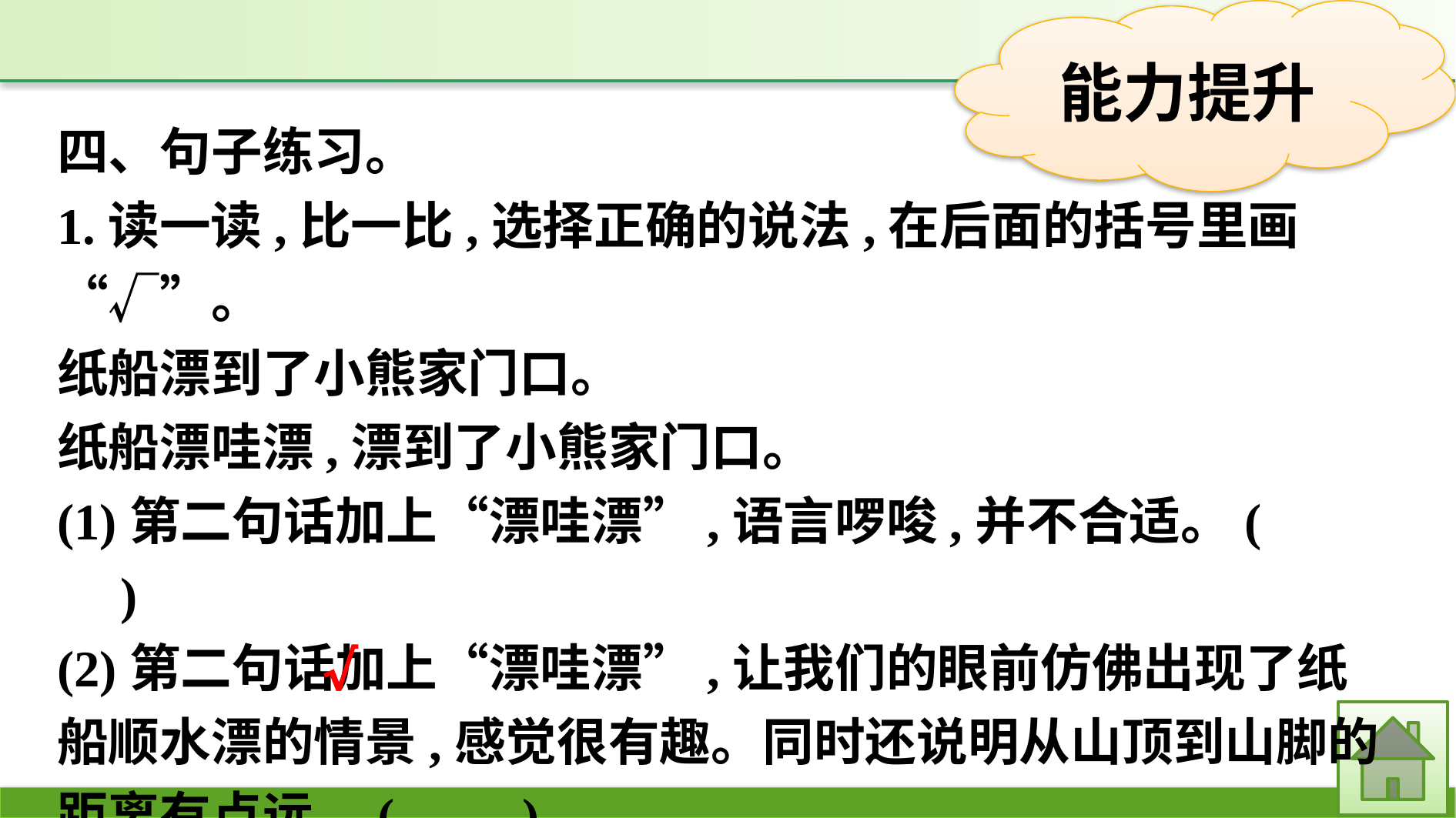

四、句子练习。
1.读一读,比一比,选择正确的说法,在后面的括号里画“√”。
纸船漂到了小熊家门口。
纸船漂哇漂,漂到了小熊家门口。
(1)第二句话加上“漂哇漂”,语言啰唆,并不合适。(　　)
(2)第二句话加上“漂哇漂”,让我们的眼前仿佛出现了纸船顺水漂的情景,感觉很有趣。同时还说明从山顶到山脚的距离有点远。(　　)
√